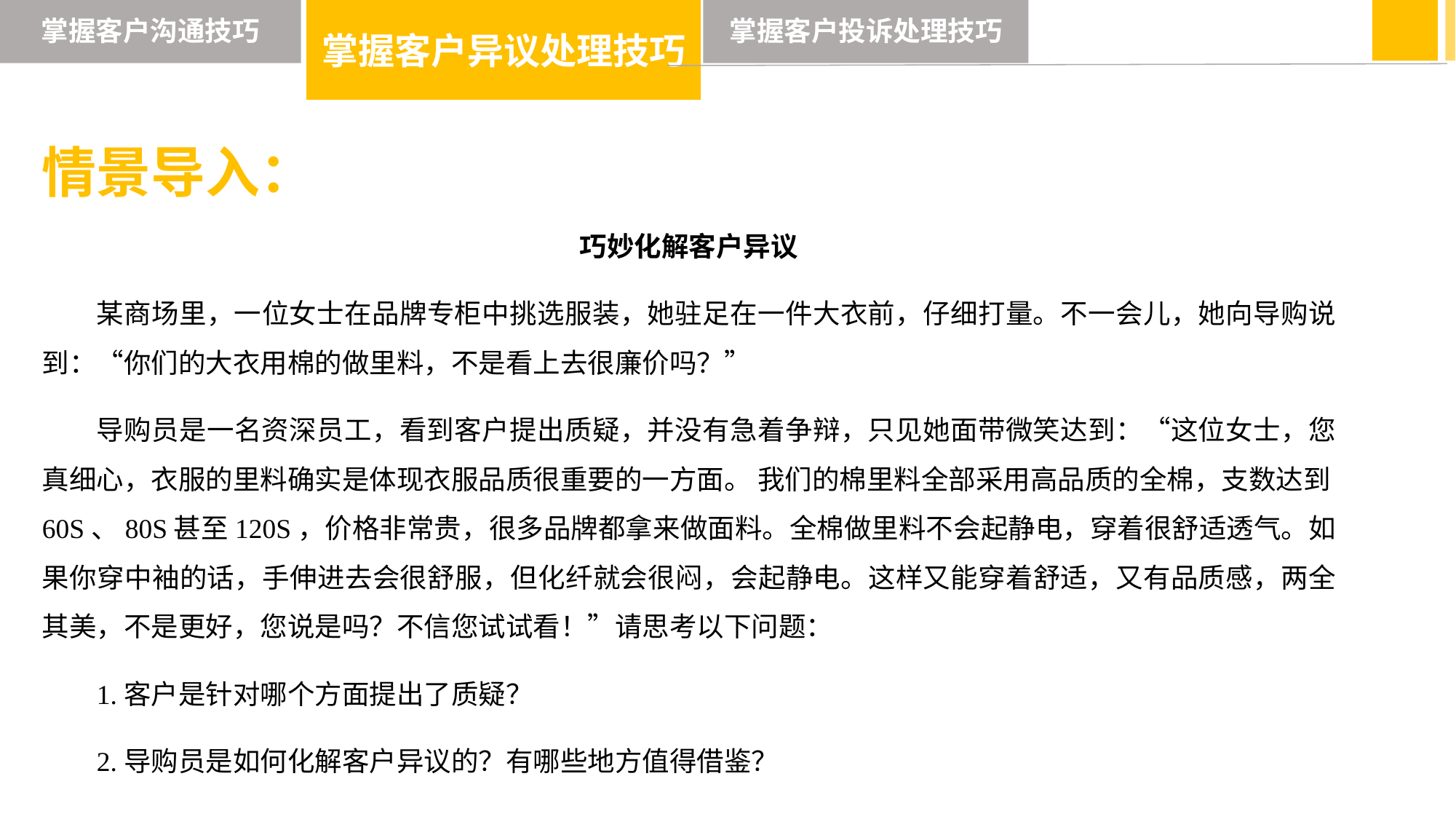

掌握客户异议处理技巧
掌握客户沟通技巧
掌握客户投诉处理技巧

情景导入：
巧妙化解客户异议
某商场里，一位女士在品牌专柜中挑选服装，她驻足在一件大衣前，仔细打量。不一会儿，她向导购说到：“你们的大衣用棉的做里料，不是看上去很廉价吗？”
导购员是一名资深员工，看到客户提出质疑，并没有急着争辩，只见她面带微笑达到：“这位女士，您真细心，衣服的里料确实是体现衣服品质很重要的一方面。 我们的棉里料全部采用高品质的全棉，支数达到60S、80S甚至120S，价格非常贵，很多品牌都拿来做面料。全棉做里料不会起静电，穿着很舒适透气。如果你穿中袖的话，手伸进去会很舒服，但化纤就会很闷，会起静电。这样又能穿着舒适，又有品质感，两全其美，不是更好，您说是吗？不信您试试看！”请思考以下问题：
1.客户是针对哪个方面提出了质疑？
2.导购员是如何化解客户异议的？有哪些地方值得借鉴？